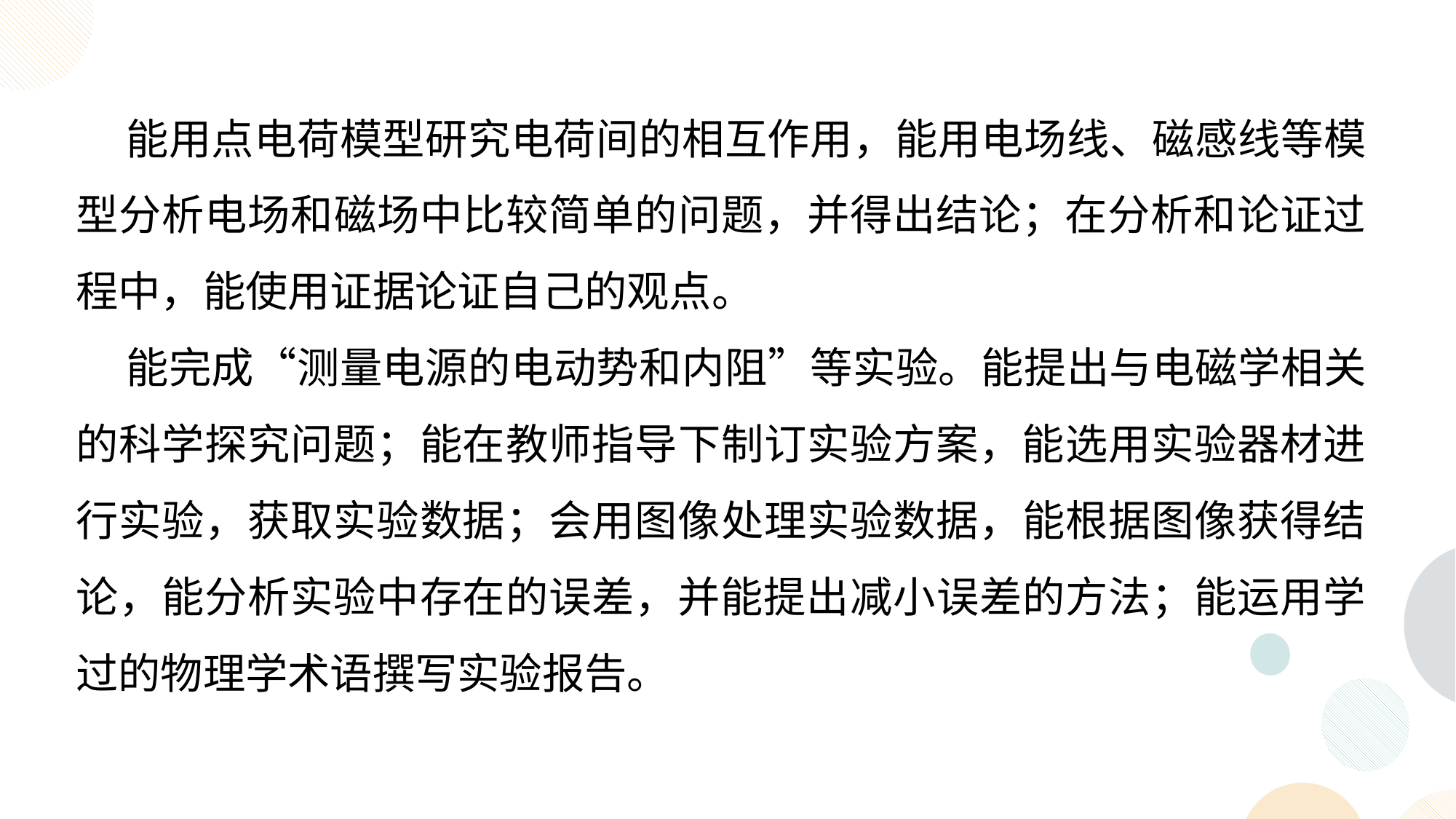

能用点电荷模型研究电荷间的相互作用，能用电场线、磁感线等模型分析电场和磁场中比较简单的问题，并得出结论；在分析和论证过程中，能使用证据论证自己的观点。
    能完成“测量电源的电动势和内阻”等实验。能提出与电磁学相关的科学探究问题；能在教师指导下制订实验方案，能选用实验器材进行实验，获取实验数据；会用图像处理实验数据，能根据图像获得结论，能分析实验中存在的误差，并能提出减小误差的方法；能运用学过的物理学术语撰写实验报告。